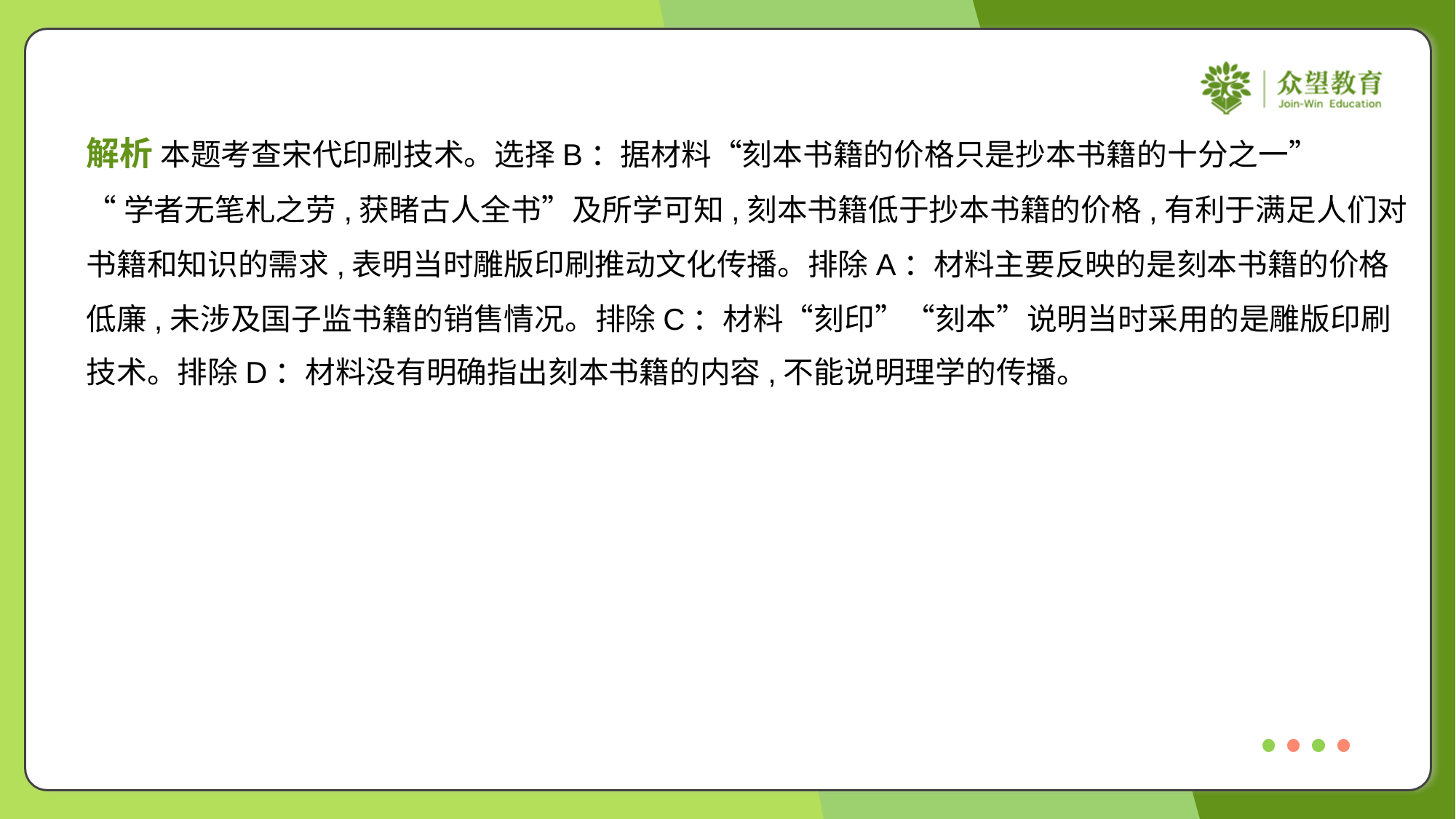

解析 本题考查宋代印刷技术。选择B：据材料“刻本书籍的价格只是抄本书籍的十分之一”
“学者无笔札之劳,获睹古人全书”及所学可知,刻本书籍低于抄本书籍的价格,有利于满足人们对
书籍和知识的需求,表明当时雕版印刷推动文化传播。排除A：材料主要反映的是刻本书籍的价格
低廉,未涉及国子监书籍的销售情况。排除C：材料“刻印”“刻本”说明当时采用的是雕版印刷
技术。排除D：材料没有明确指出刻本书籍的内容,不能说明理学的传播。